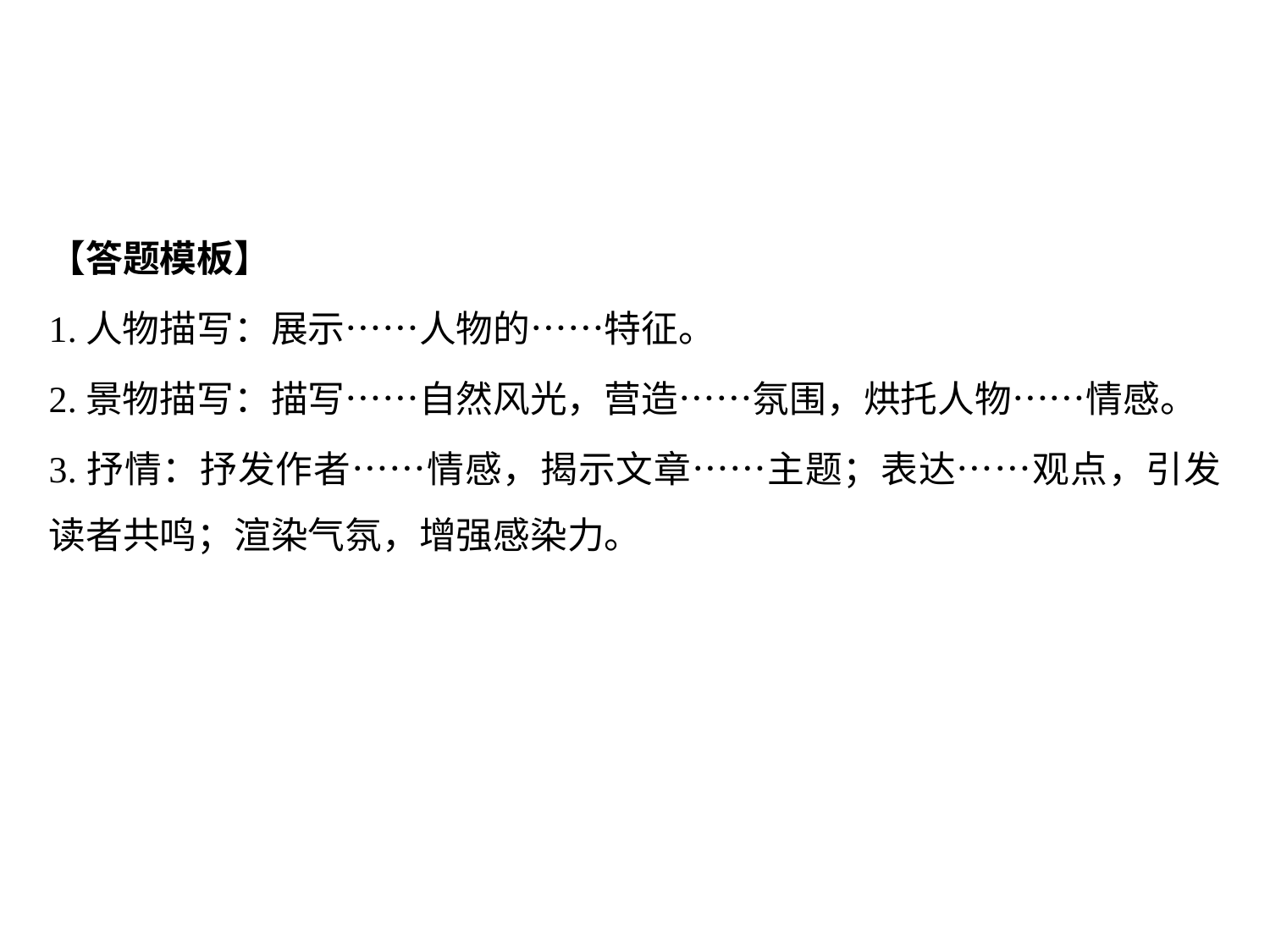

【答题模板】
1.人物描写：展示……人物的……特征。
2.景物描写：描写……自然风光，营造……氛围，烘托人物……情感。
3.抒情：抒发作者……情感，揭示文章……主题；表达……观点，引发读者共鸣；渲染气氛，增强感染力。